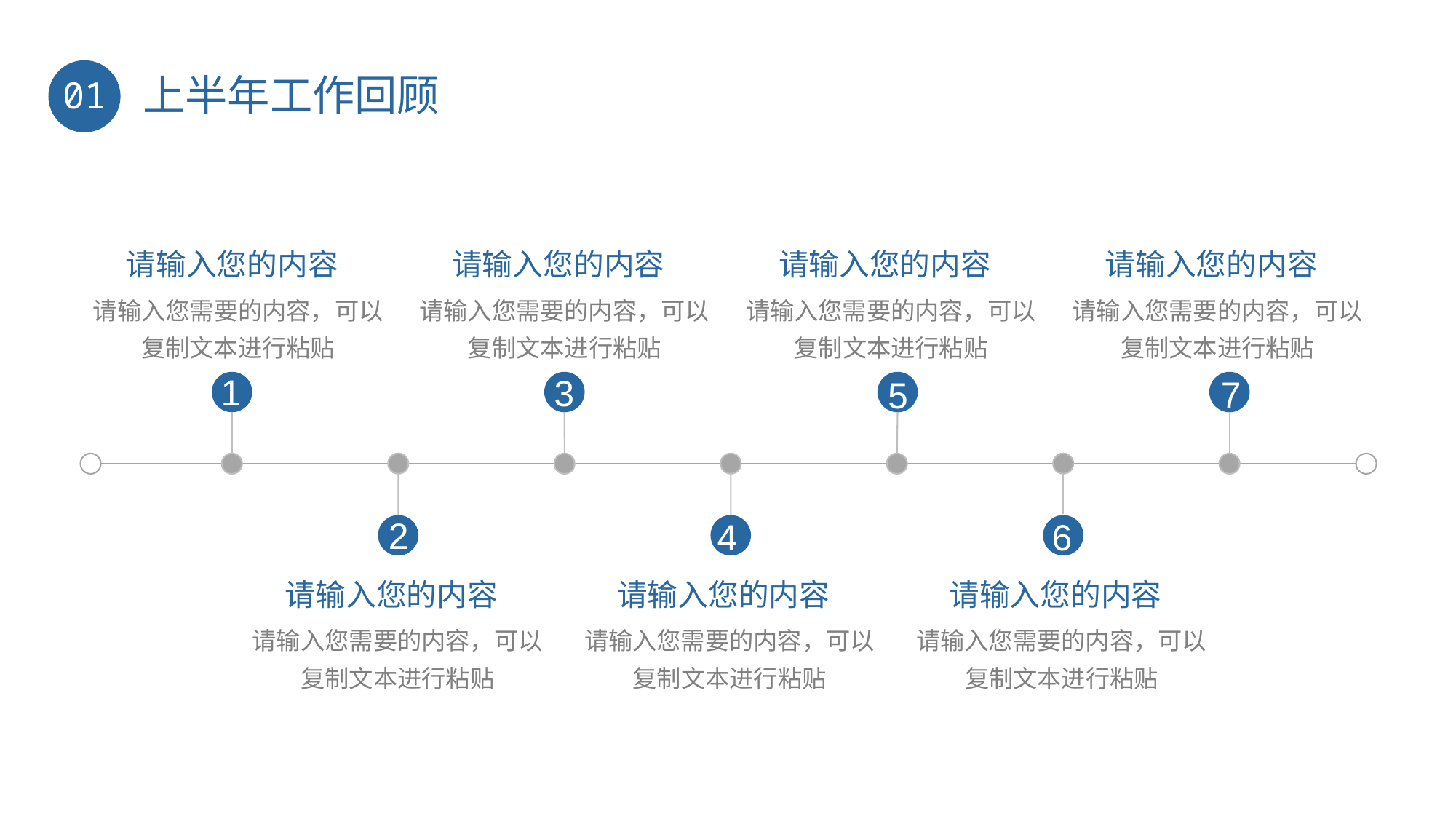

上半年工作回顾
01
请输入您的内容
请输入您的内容
请输入您的内容
请输入您的内容
请输入您需要的内容，可以复制文本进行粘贴
请输入您需要的内容，可以复制文本进行粘贴
请输入您需要的内容，可以复制文本进行粘贴
请输入您需要的内容，可以复制文本进行粘贴
1
3
7
5

2
4
6

请输入您的内容
请输入您的内容
请输入您的内容
请输入您需要的内容，可以复制文本进行粘贴
请输入您需要的内容，可以复制文本进行粘贴
请输入您需要的内容，可以复制文本进行粘贴